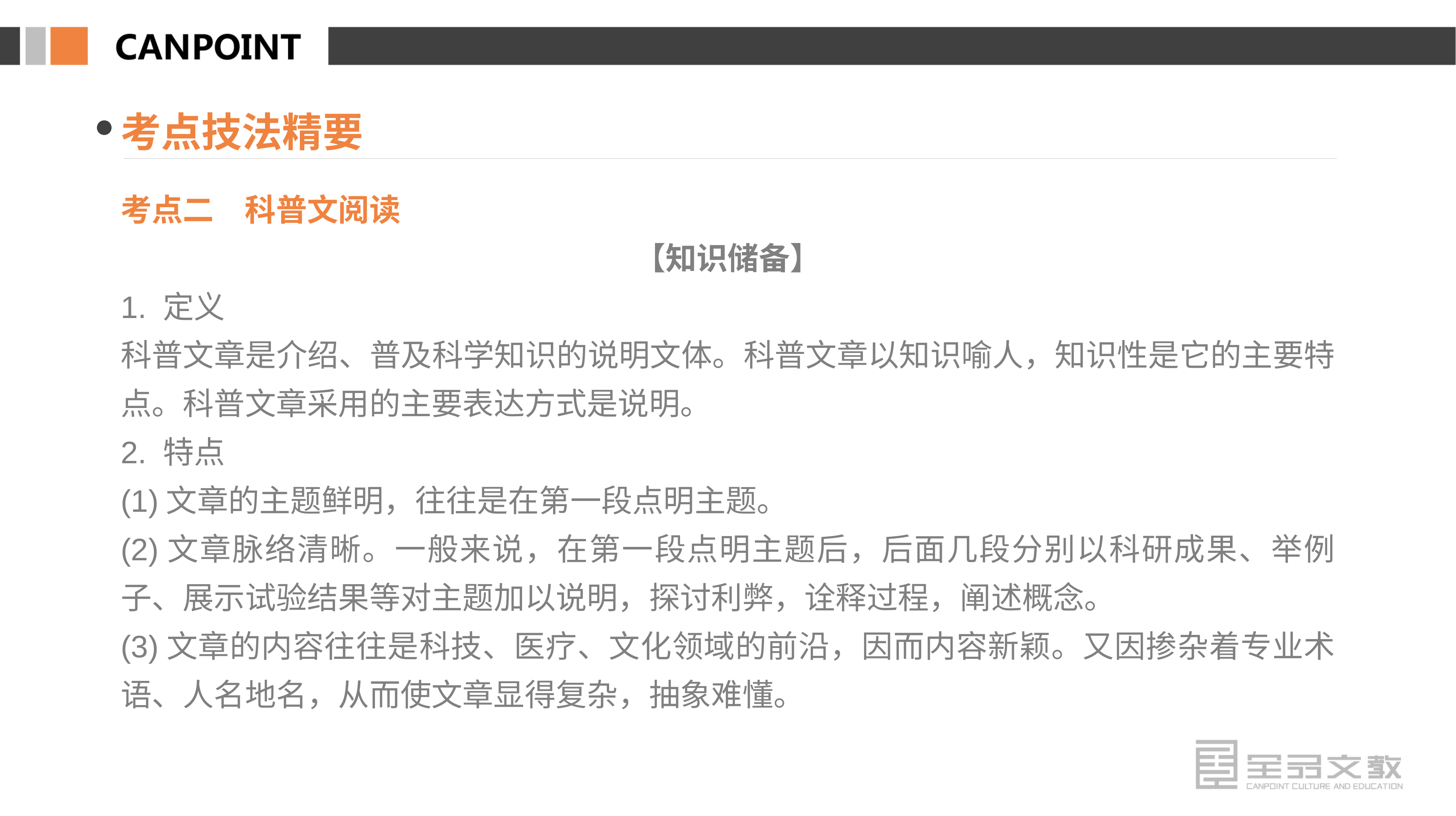

考点技法精要

考点二　科普文阅读
【知识储备】
1. 定义
科普文章是介绍、普及科学知识的说明文体。科普文章以知识喻人，知识性是它的主要特点。科普文章采用的主要表达方式是说明。
2. 特点
(1)文章的主题鲜明，往往是在第一段点明主题。
(2)文章脉络清晰。一般来说，在第一段点明主题后，后面几段分别以科研成果、举例子、展示试验结果等对主题加以说明，探讨利弊，诠释过程，阐述概念。
(3)文章的内容往往是科技、医疗、文化领域的前沿，因而内容新颖。又因掺杂着专业术语、人名地名，从而使文章显得复杂，抽象难懂。